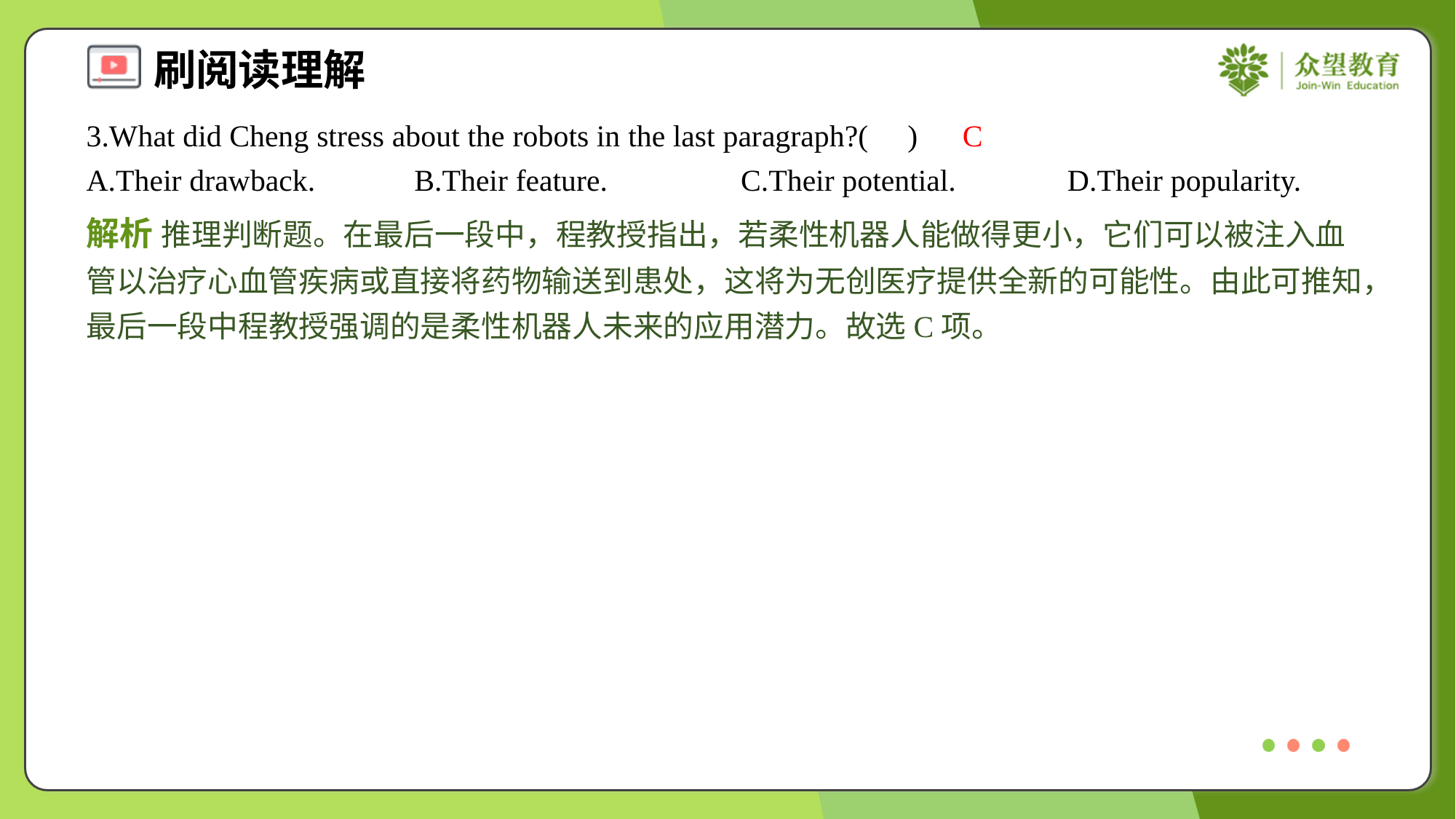

3.What did Cheng stress about the robots in the last paragraph?(     )
C
A.Their drawback.	B.Their feature.	C.Their potential.	D.Their popularity.
解析 推理判断题。在最后一段中，程教授指出，若柔性机器人能做得更小，它们可以被注入血管以治疗心血管疾病或直接将药物输送到患处，这将为无创医疗提供全新的可能性。由此可推知，最后一段中程教授强调的是柔性机器人未来的应用潜力。故选C项。